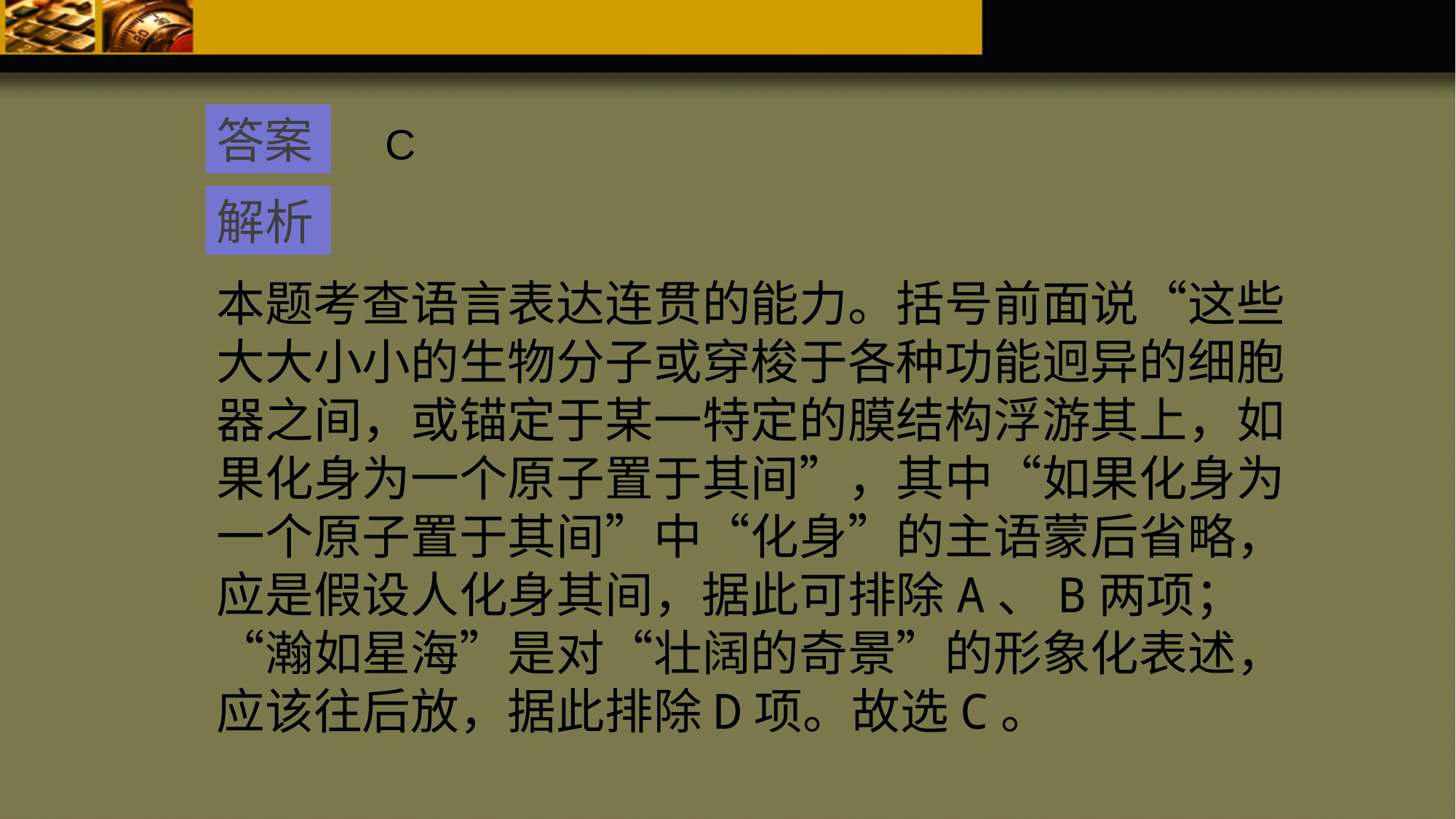

答案
C
解析
本题考查语言表达连贯的能力。括号前面说“这些大大小小的生物分子或穿梭于各种功能迥异的细胞器之间，或锚定于某一特定的膜结构浮游其上，如果化身为一个原子置于其间”，其中“如果化身为一个原子置于其间”中“化身”的主语蒙后省略，应是假设人化身其间，据此可排除A、B两项； “瀚如星海”是对“壮阔的奇景”的形象化表述，应该往后放，据此排除D项。故选C。
25